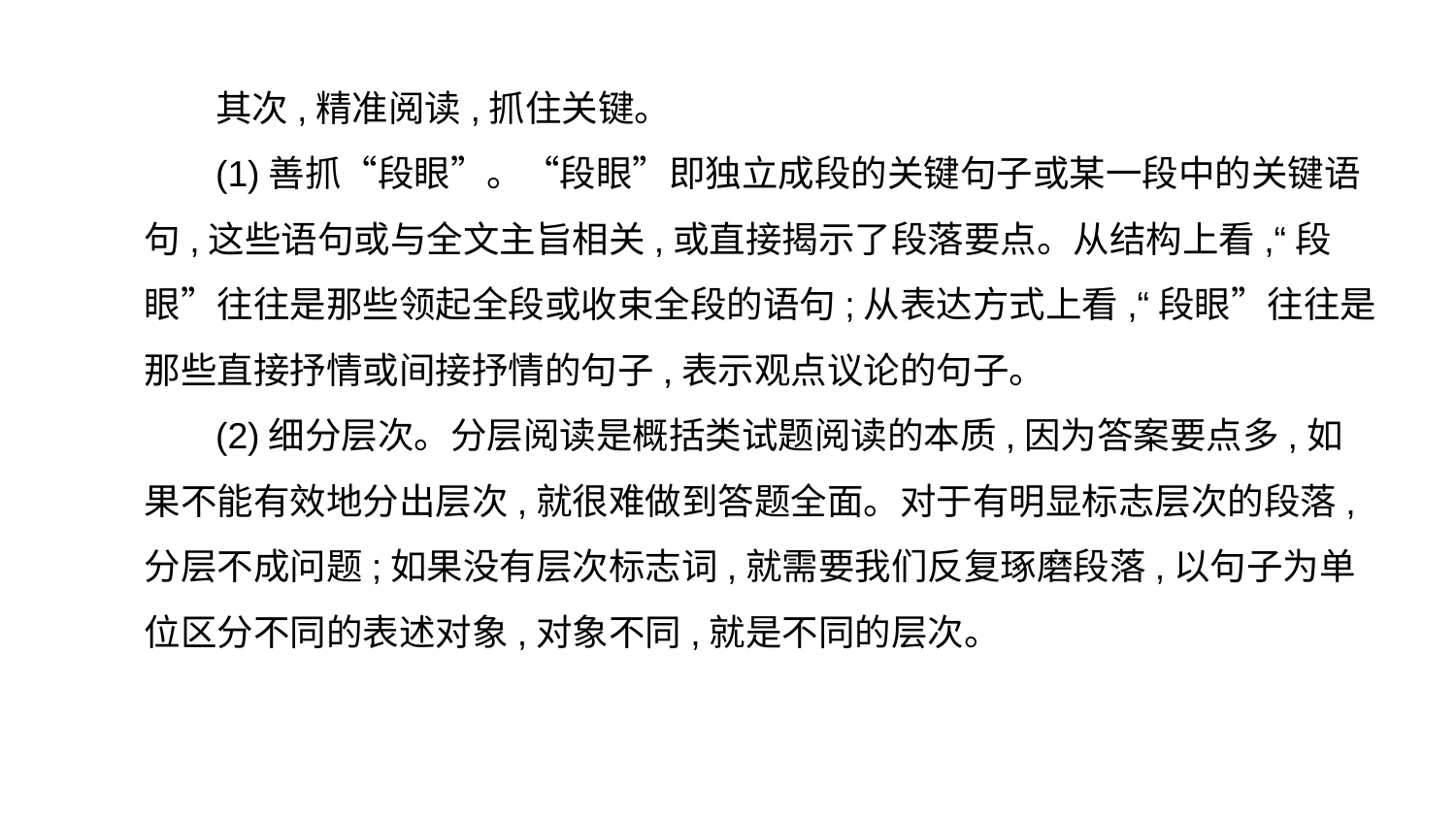

其次,精准阅读,抓住关键。
(1)善抓“段眼”。“段眼”即独立成段的关键句子或某一段中的关键语句,这些语句或与全文主旨相关,或直接揭示了段落要点。从结构上看,“段眼”往往是那些领起全段或收束全段的语句;从表达方式上看,“段眼”往往是那些直接抒情或间接抒情的句子,表示观点议论的句子。
(2)细分层次。分层阅读是概括类试题阅读的本质,因为答案要点多,如果不能有效地分出层次,就很难做到答题全面。对于有明显标志层次的段落,分层不成问题;如果没有层次标志词,就需要我们反复琢磨段落,以句子为单位区分不同的表述对象,对象不同,就是不同的层次。